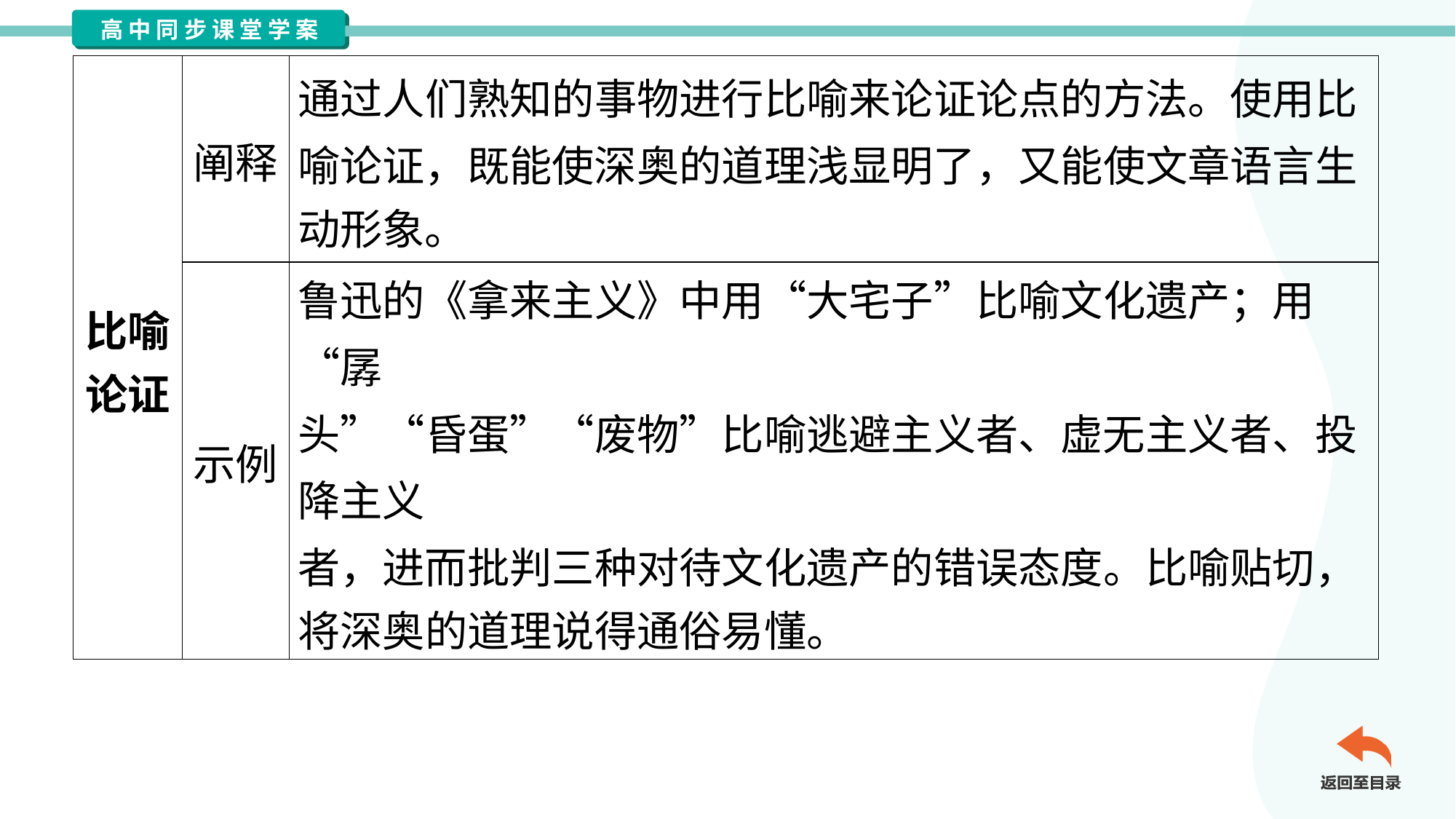

| 比喻 论证 | 阐释 | 通过人们熟知的事物进行比喻来论证论点的方法。使用比 喻论证，既能使深奥的道理浅显明了，又能使文章语言生 动形象。 |
| --- | --- | --- |
|  | 示例 | 鲁迅的《拿来主义》中用“大宅子”比喻文化遗产；用“孱 头”“昏蛋”“废物”比喻逃避主义者、虚无主义者、投降主义 者，进而批判三种对待文化遗产的错误态度。比喻贴切， 将深奥的道理说得通俗易懂。 |